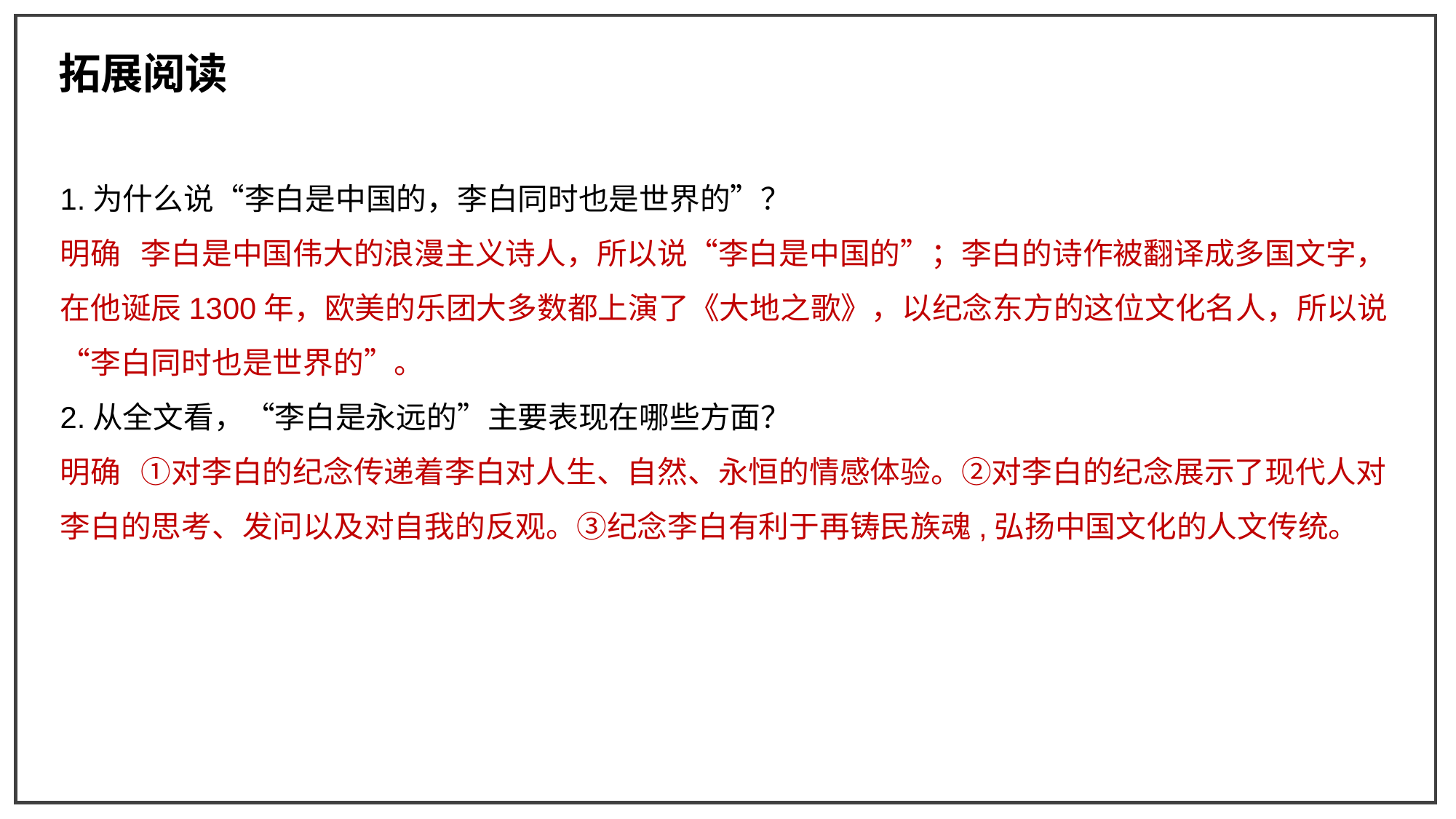

拓展阅读
1.为什么说“李白是中国的，李白同时也是世界的”？
明确   李白是中国伟大的浪漫主义诗人，所以说“李白是中国的”；李白的诗作被翻译成多国文字，在他诞辰1300年，欧美的乐团大多数都上演了《大地之歌》，以纪念东方的这位文化名人，所以说“李白同时也是世界的”。
2.从全文看，“李白是永远的”主要表现在哪些方面？
明确   ①对李白的纪念传递着李白对人生、自然、永恒的情感体验。②对李白的纪念展示了现代人对李白的思考、发问以及对自我的反观。③纪念李白有利于再铸民族魂,弘扬中国文化的人文传统。